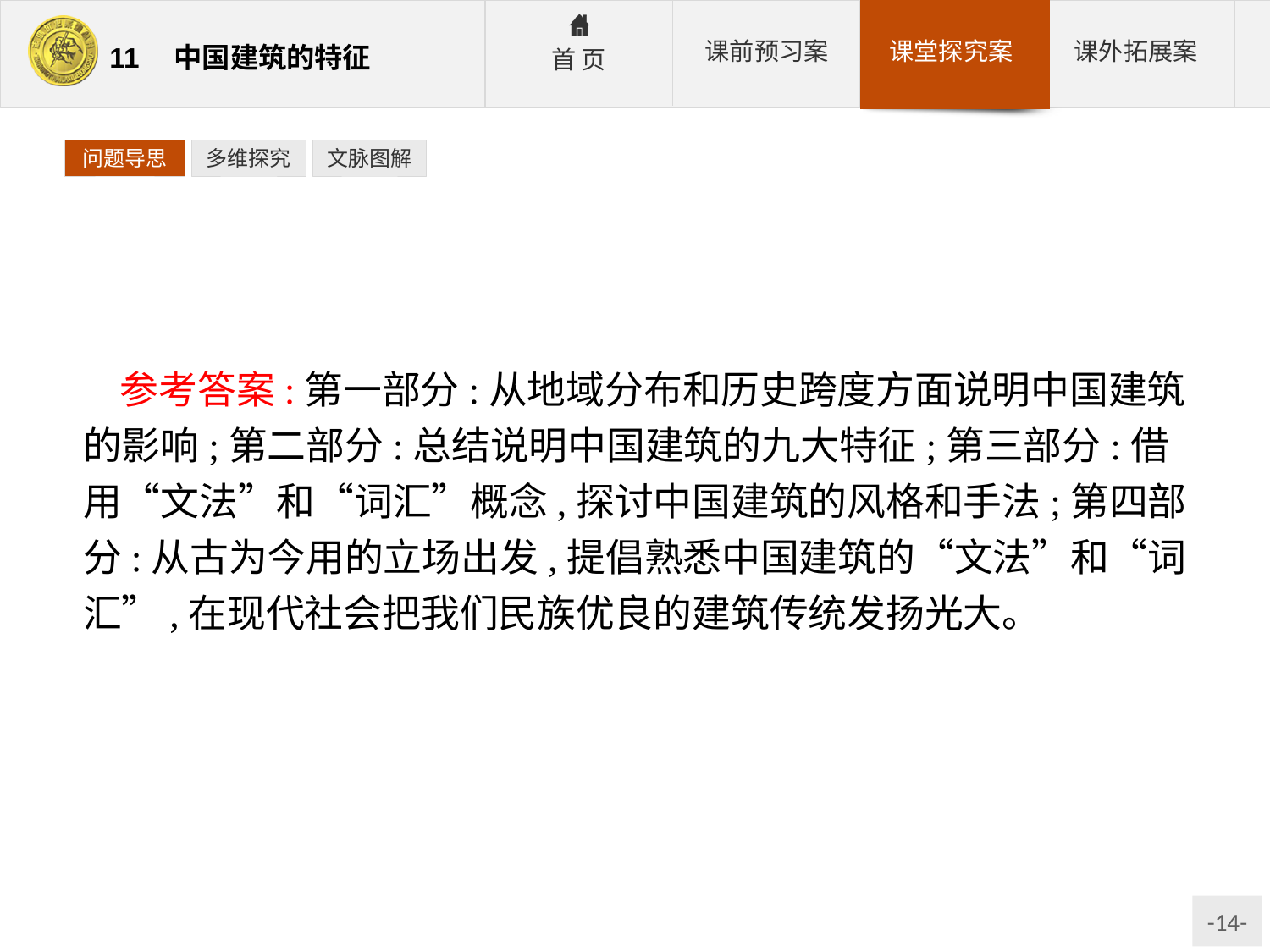

问题导思
多维探究
文脉图解
参考答案:第一部分:从地域分布和历史跨度方面说明中国建筑的影响;第二部分:总结说明中国建筑的九大特征;第三部分:借用“文法”和“词汇”概念,探讨中国建筑的风格和手法;第四部分:从古为今用的立场出发,提倡熟悉中国建筑的“文法”和“词汇”,在现代社会把我们民族优良的建筑传统发扬光大。